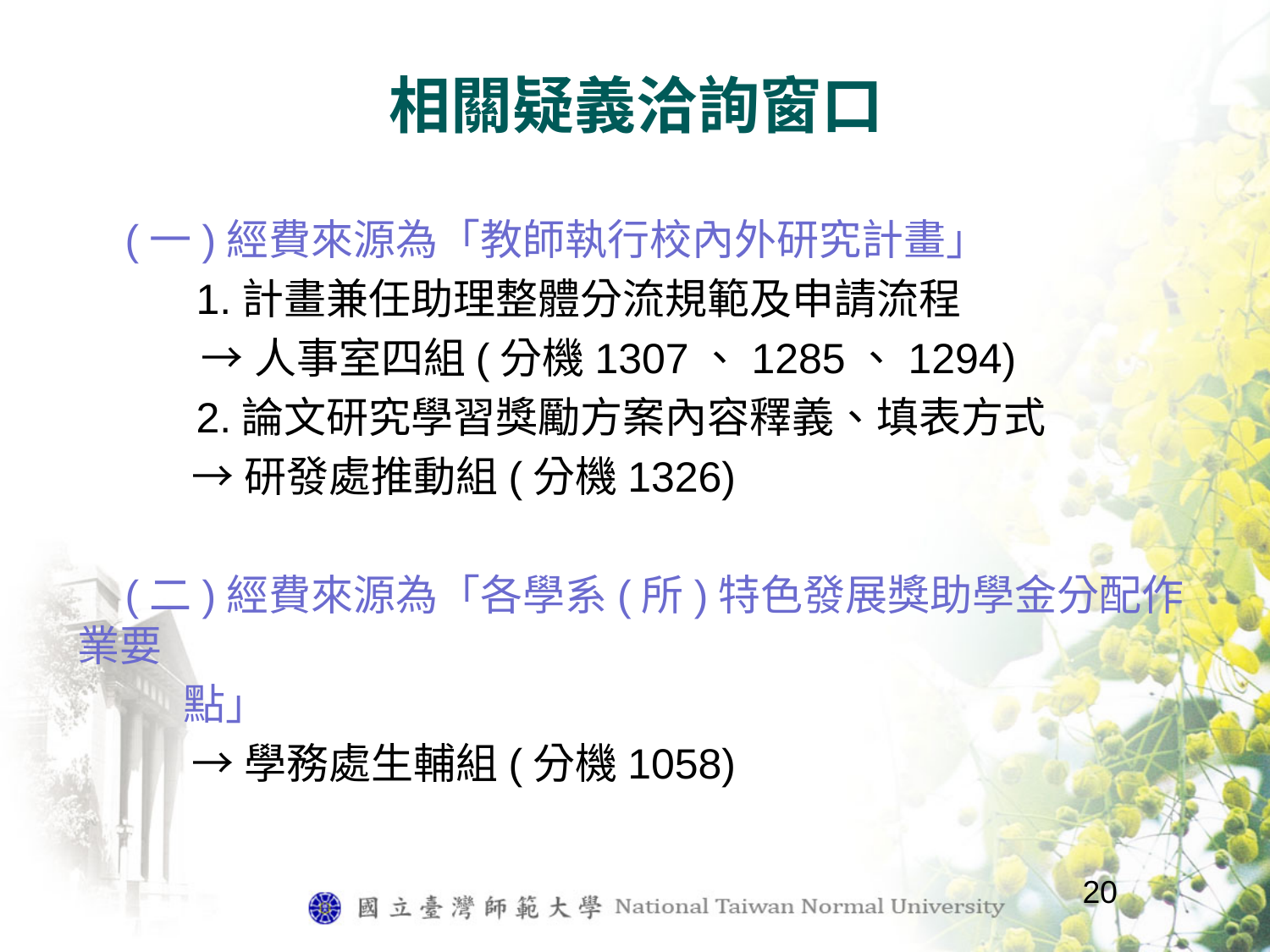

# 相關疑義洽詢窗口
    (一)經費來源為「教師執行校內外研究計畫」
          1.計畫兼任助理整體分流規範及申請流程
             →人事室四組(分機1307、1285、1294)
          2.論文研究學習獎勵方案內容釋義、填表方式
            →研發處推動組(分機1326)

    (二)經費來源為「各學系(所)特色發展獎助學金分配作業要
          點」
            →學務處生輔組(分機1058)